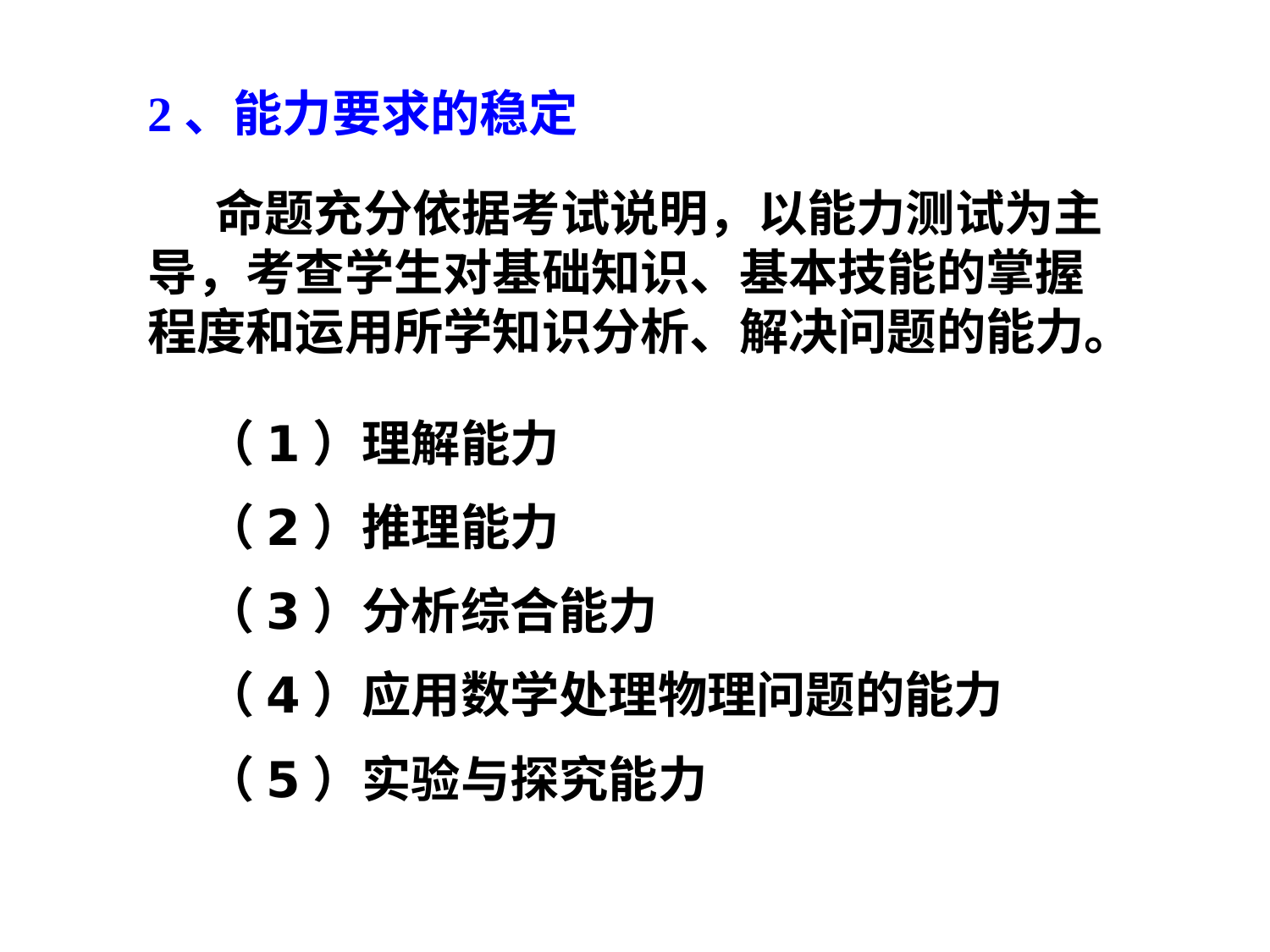

2、能力要求的稳定
     命题充分依据考试说明，以能力测试为主导，考查学生对基础知识、基本技能的掌握程度和运用所学知识分析、解决问题的能力。
     （1）理解能力
     （2）推理能力
     （3）分析综合能力
     （4）应用数学处理物理问题的能力
     （5）实验与探究能力